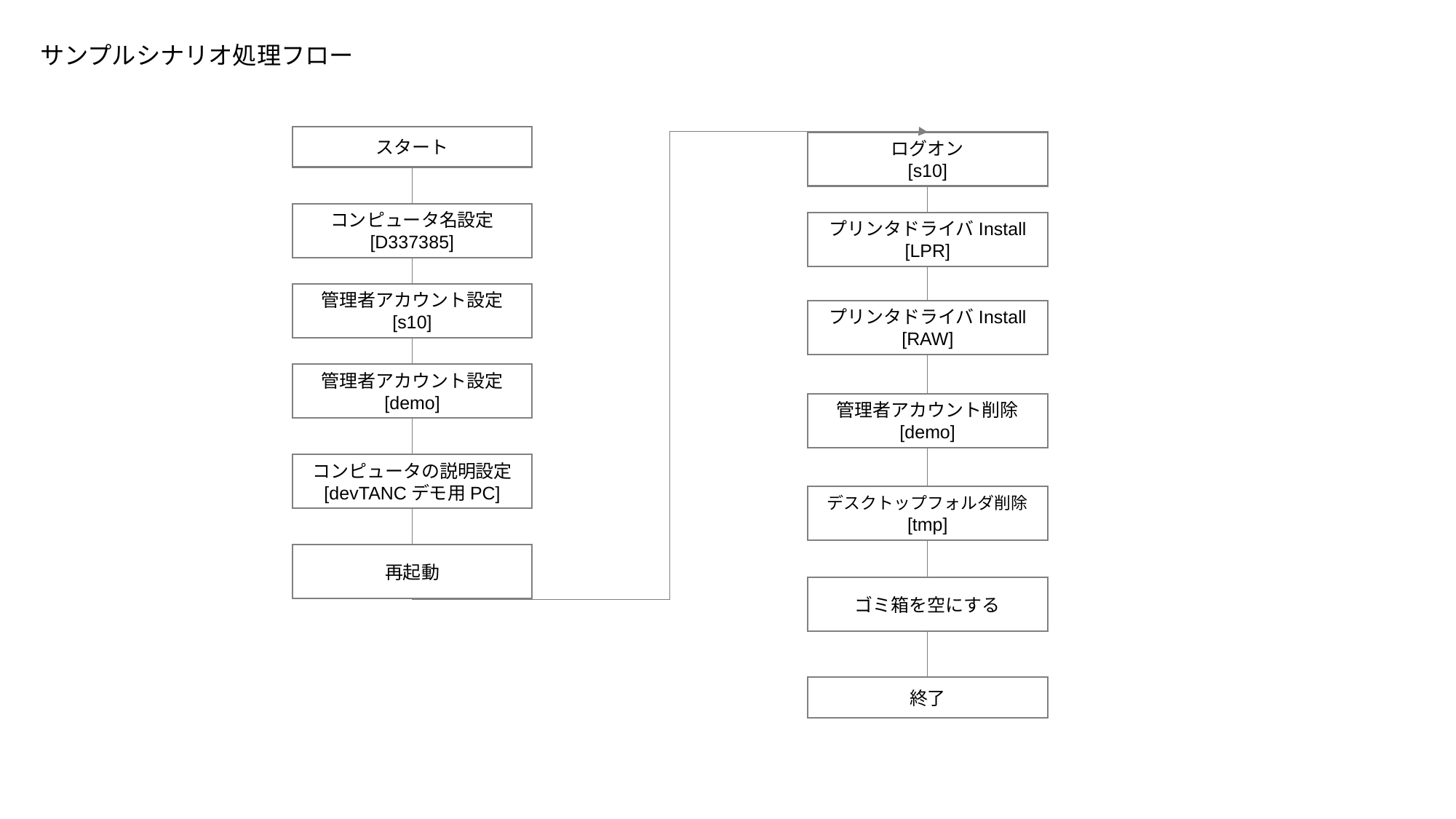

サンプルシナリオ処理フロー
スタート
ログオン
[s10]
コンピュータ名設定
[D337385]
プリンタドライバInstall
[LPR]
管理者アカウント設定
[s10]
プリンタドライバInstall
[RAW]
管理者アカウント設定
[demo]
管理者アカウント削除
[demo]
コンピュータの説明設定
[devTANCデモ用PC]
デスクトップフォルダ削除
[tmp]
再起動
ゴミ箱を空にする
終了